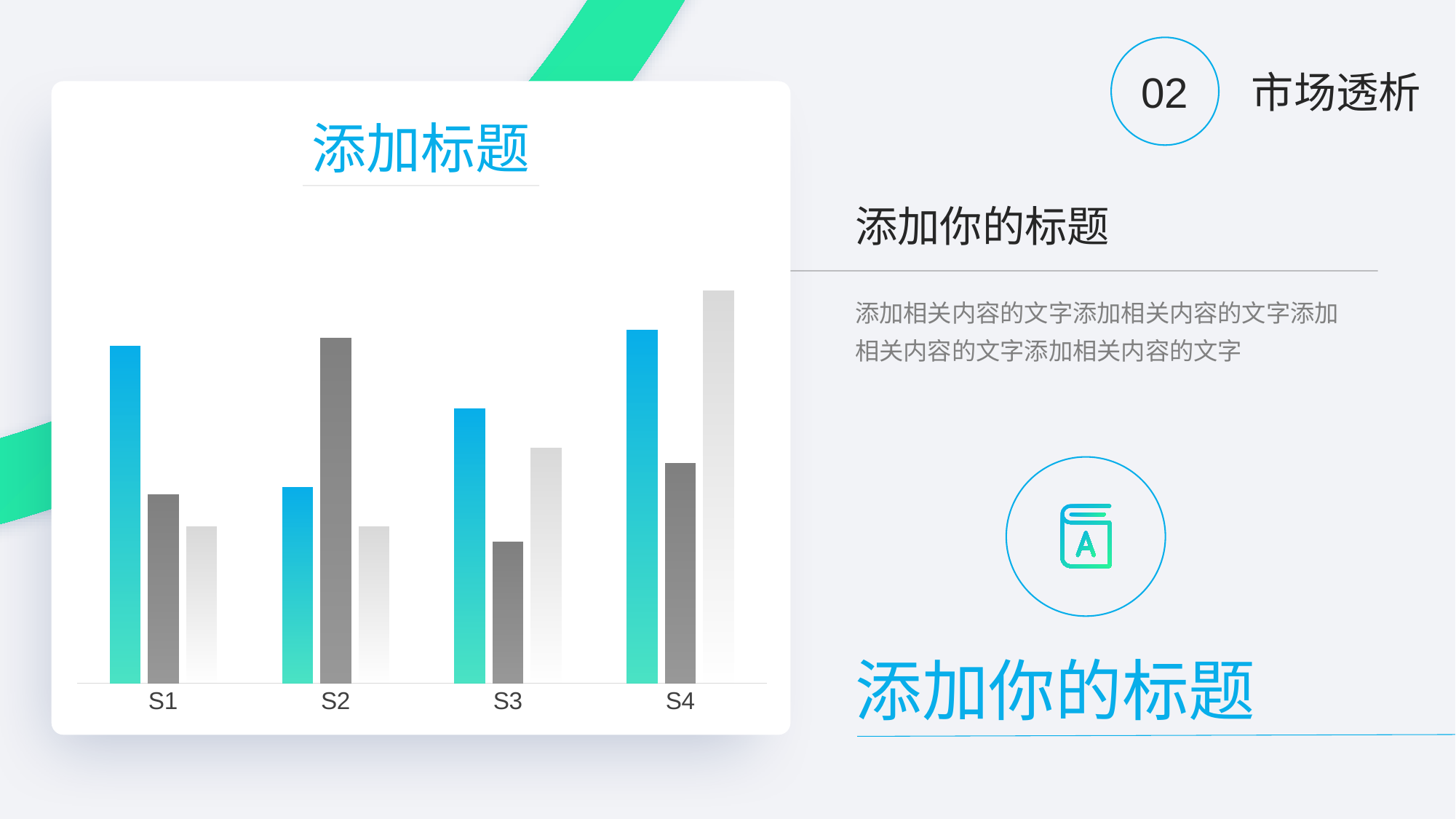

02
市场透析

添加标题

### Chart

| Category | T1 | T2 | T3 |
|---|---|---|---|
| S1 | 4.3 | 2.4 | 2.0 |
| S2 | 2.5 | 4.4 | 2.0 |
| S3 | 3.5 | 1.8 | 3.0 |
| S4 | 4.5 | 2.8 | 5.0 |
添加你的标题
添加相关内容的文字添加相关内容的文字添加相关内容的文字添加相关内容的文字

添加你的标题